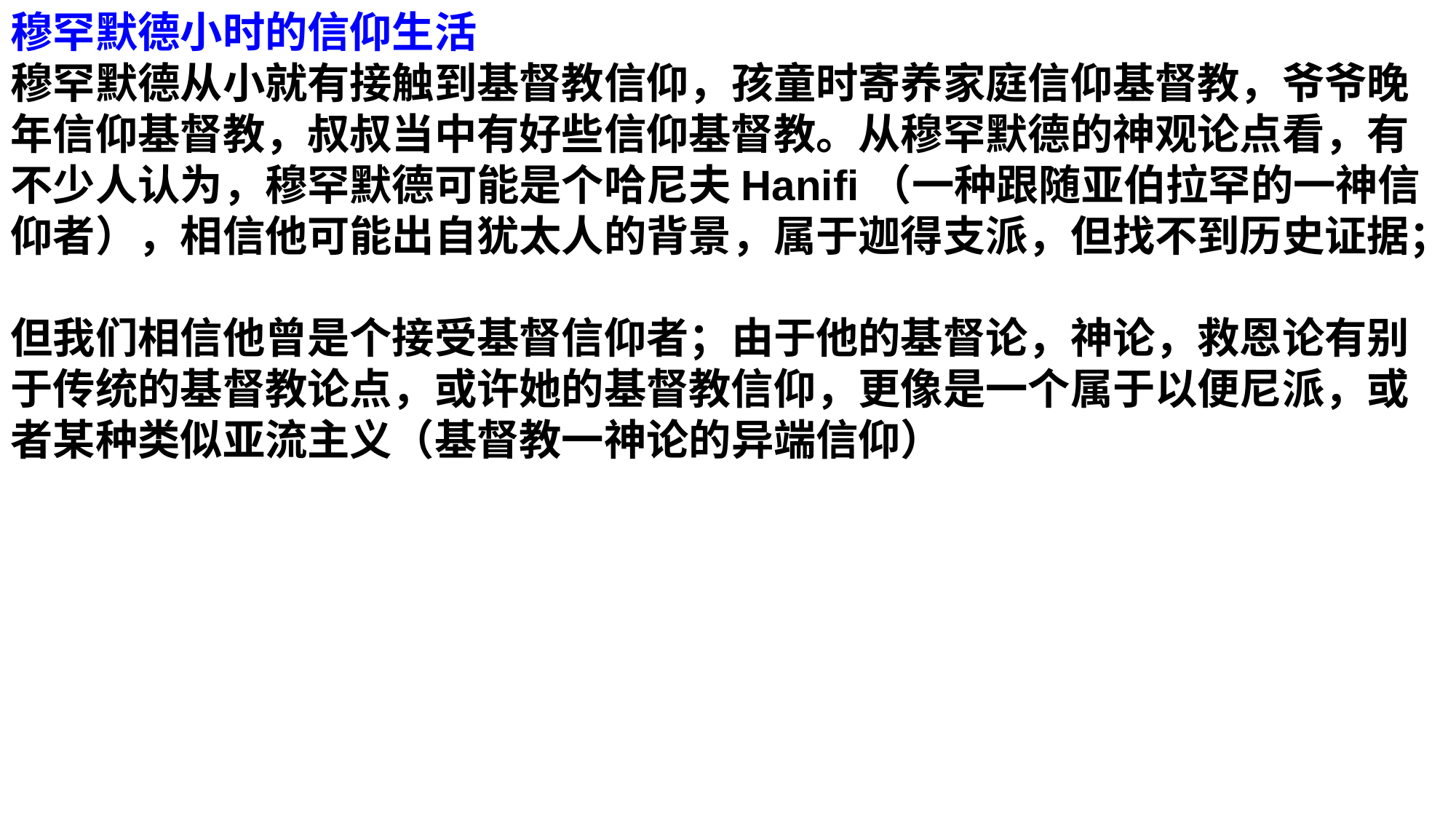

穆罕默德小时的信仰生活
穆罕默德从小就有接触到基督教信仰，孩童时寄养家庭信仰基督教，爷爷晚年信仰基督教，叔叔当中有好些信仰基督教。从穆罕默德的神观论点看，有不少人认为，穆罕默德可能是个哈尼夫Hanifi（一种跟随亚伯拉罕的一神信仰者），相信他可能出自犹太人的背景，属于迦得支派，但找不到历史证据；

但我们相信他曾是个接受基督信仰者；由于他的基督论，神论，救恩论有别于传统的基督教论点，或许她的基督教信仰，更像是一个属于以便尼派，或者某种类似亚流主义（基督教一神论的异端信仰）